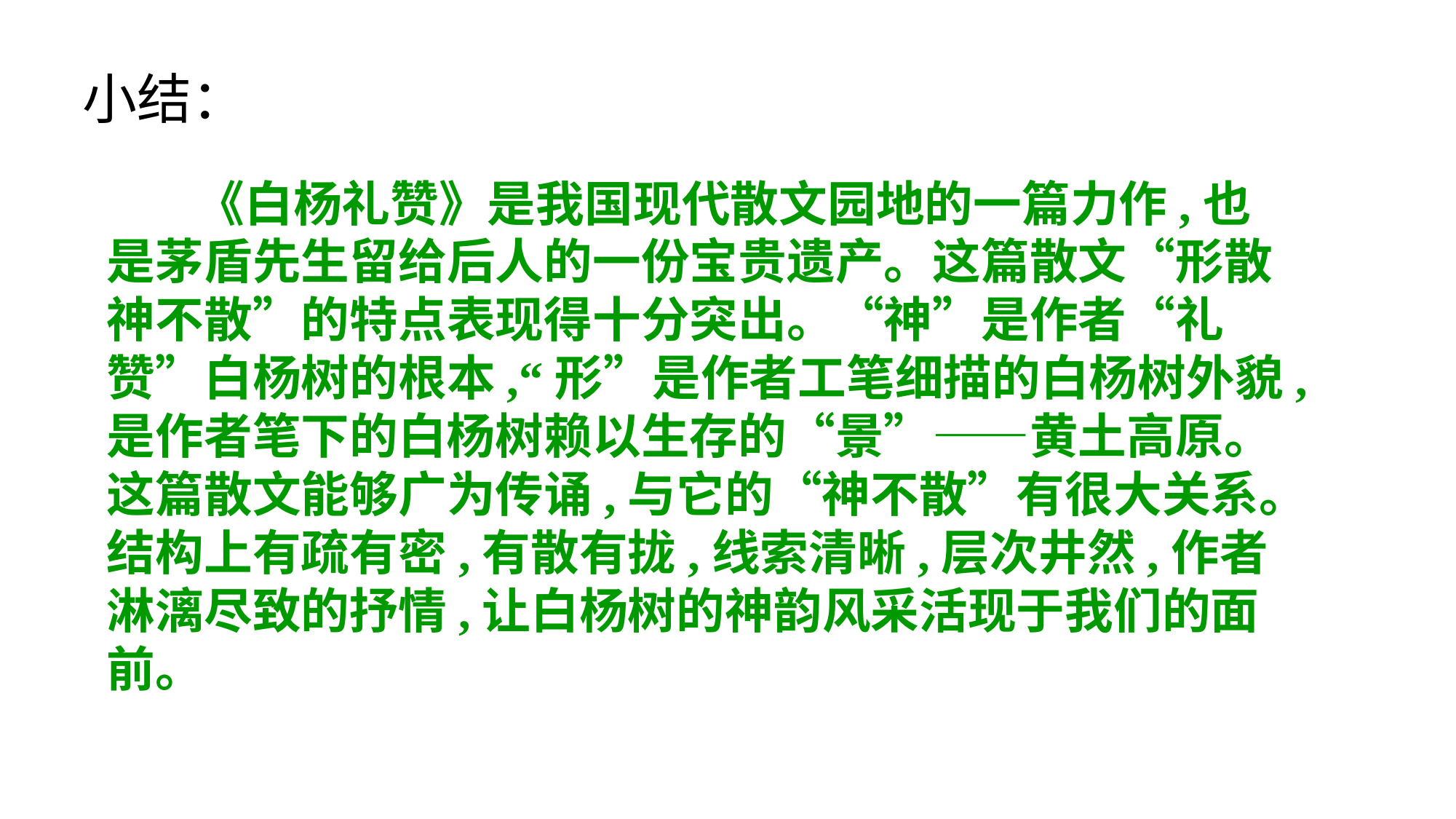

小结：
       《白杨礼赞》是我国现代散文园地的一篇力作,也是茅盾先生留给后人的一份宝贵遗产。这篇散文“形散神不散”的特点表现得十分突出。“神”是作者“礼赞”白杨树的根本,“形”是作者工笔细描的白杨树外貌,是作者笔下的白杨树赖以生存的“景”——黄土高原。这篇散文能够广为传诵,与它的“神不散”有很大关系。结构上有疏有密,有散有拢,线索清晰,层次井然,作者淋漓尽致的抒情,让白杨树的神韵风采活现于我们的面前。